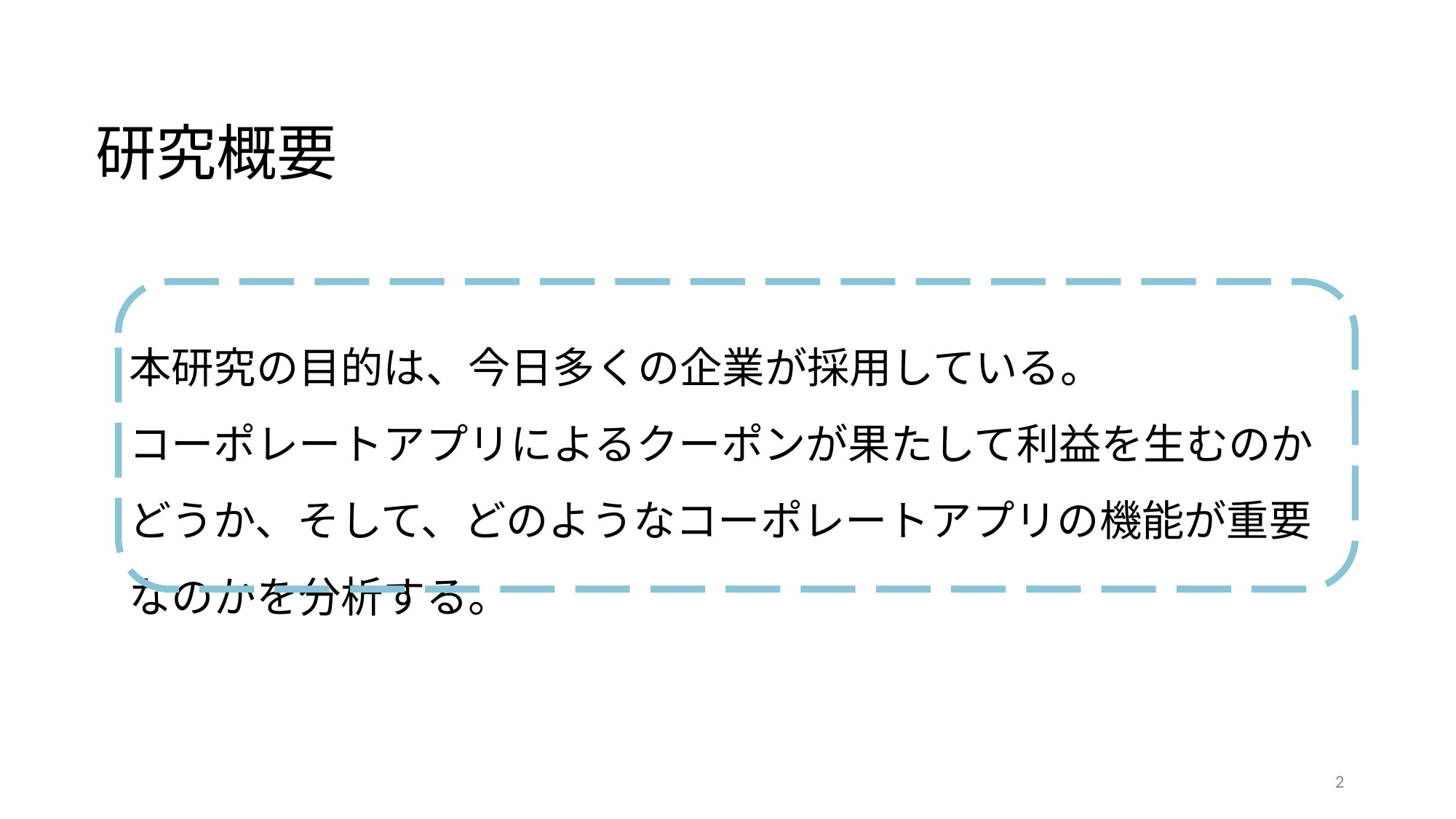

研究概要

本研究の目的は、今日多くの企業が採用している。
コーポレートアプリによるクーポンが果たして利益を生むのかどうか、そして、どのようなコーポレートアプリの機能が重要なのかを分析する。
2